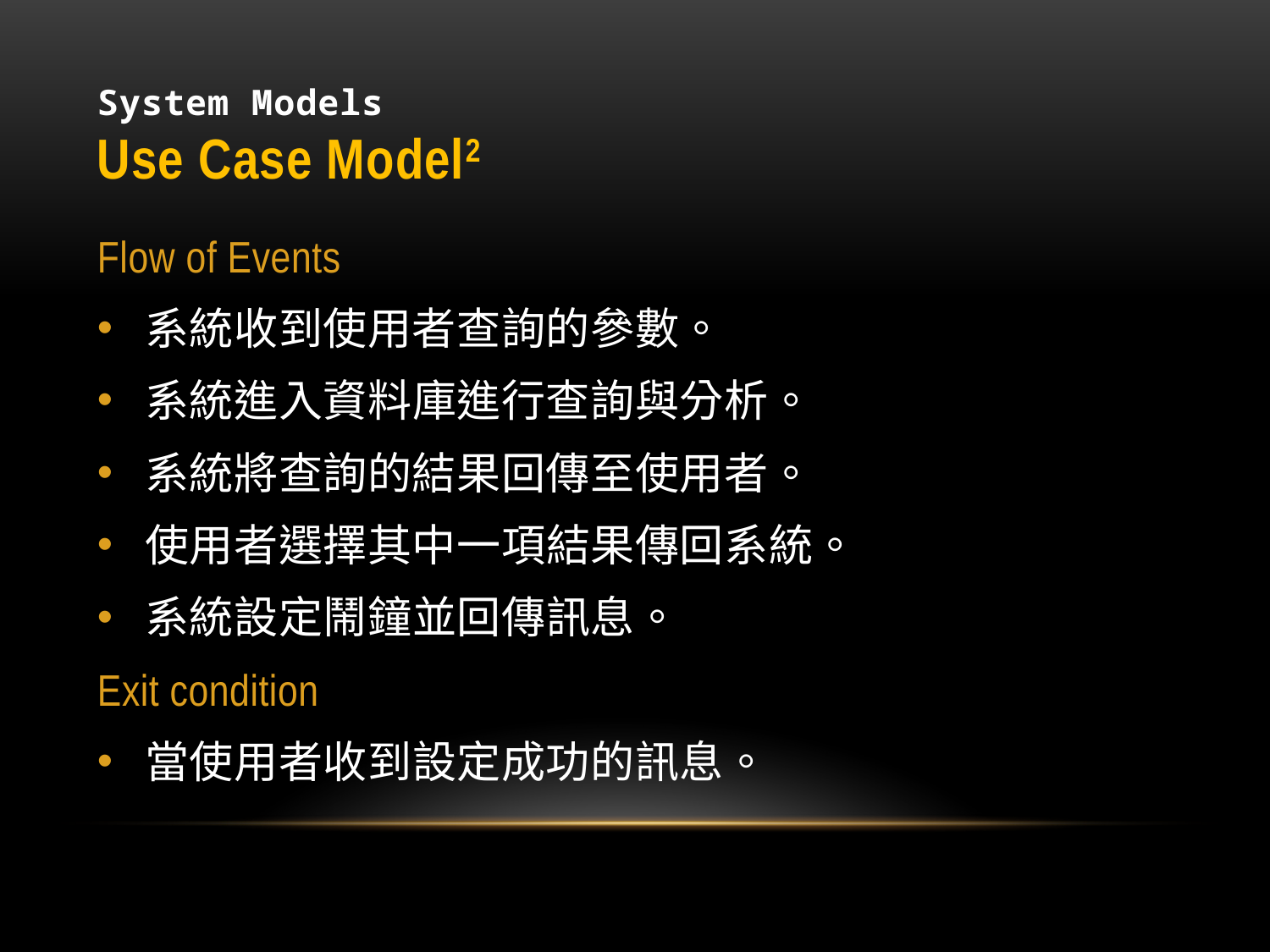

# System Models Use Case Model2
Flow of Events
系統收到使用者查詢的參數。
系統進入資料庫進行查詢與分析。
系統將查詢的結果回傳至使用者。
使用者選擇其中一項結果傳回系統。
系統設定鬧鐘並回傳訊息。
Exit condition
當使用者收到設定成功的訊息。